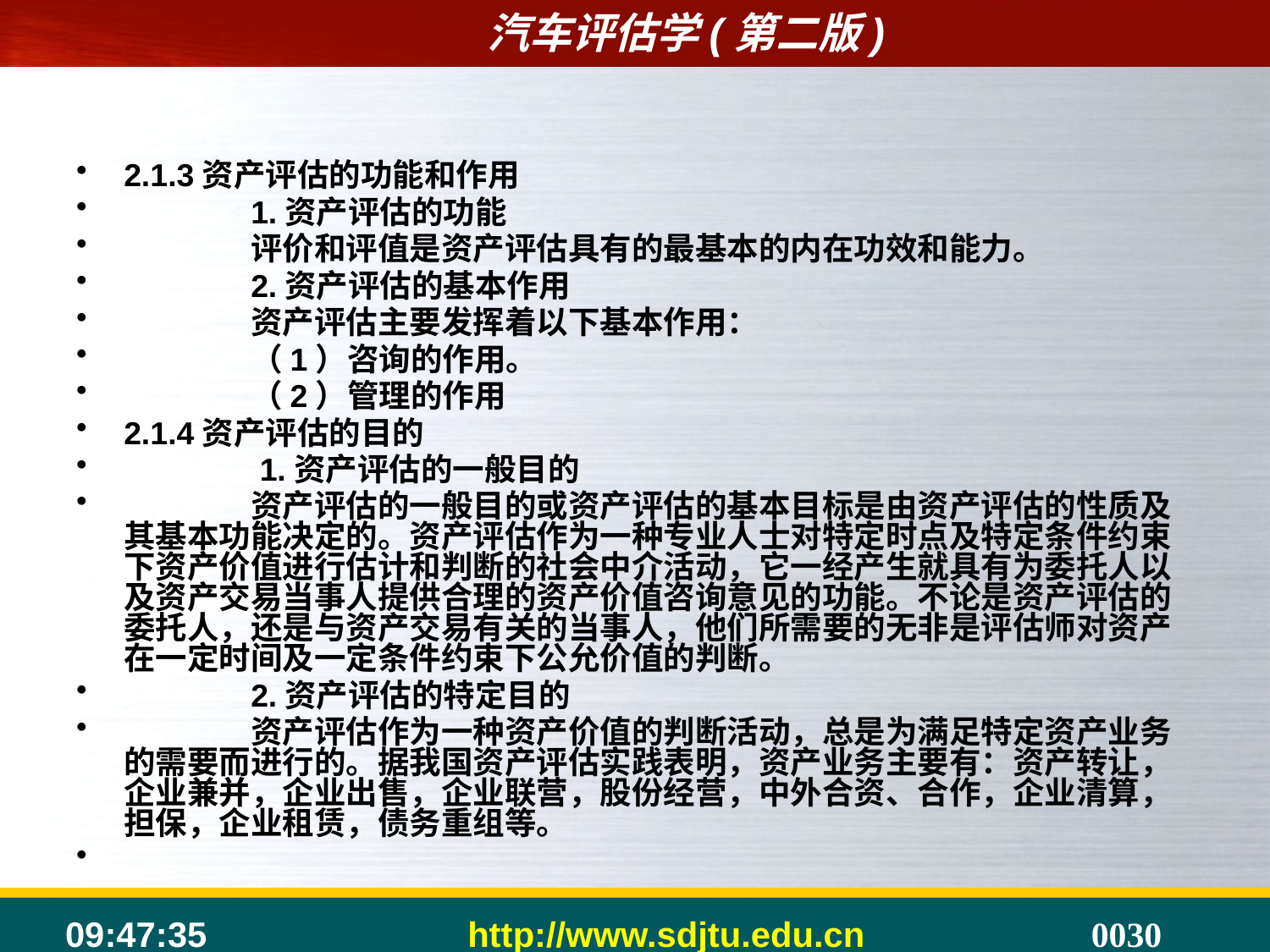

2.1.3资产评估的功能和作用
	1.资产评估的功能
	评价和评值是资产评估具有的最基本的内在功效和能力。
	2.资产评估的基本作用
	资产评估主要发挥着以下基本作用：
	（1）咨询的作用。
	（2）管理的作用
2.1.4资产评估的目的
	 1.资产评估的一般目的
	资产评估的一般目的或资产评估的基本目标是由资产评估的性质及其基本功能决定的。资产评估作为一种专业人士对特定时点及特定条件约束下资产价值进行估计和判断的社会中介活动，它一经产生就具有为委托人以及资产交易当事人提供合理的资产价值咨询意见的功能。不论是资产评估的委托人，还是与资产交易有关的当事人，他们所需要的无非是评估师对资产在一定时间及一定条件约束下公允价值的判断。
	2.资产评估的特定目的
	资产评估作为一种资产价值的判断活动，总是为满足特定资产业务的需要而进行的。据我国资产评估实践表明，资产业务主要有：资产转让，企业兼并，企业出售，企业联营，股份经营，中外合资、合作，企业清算，担保，企业租赁，债务重组等。